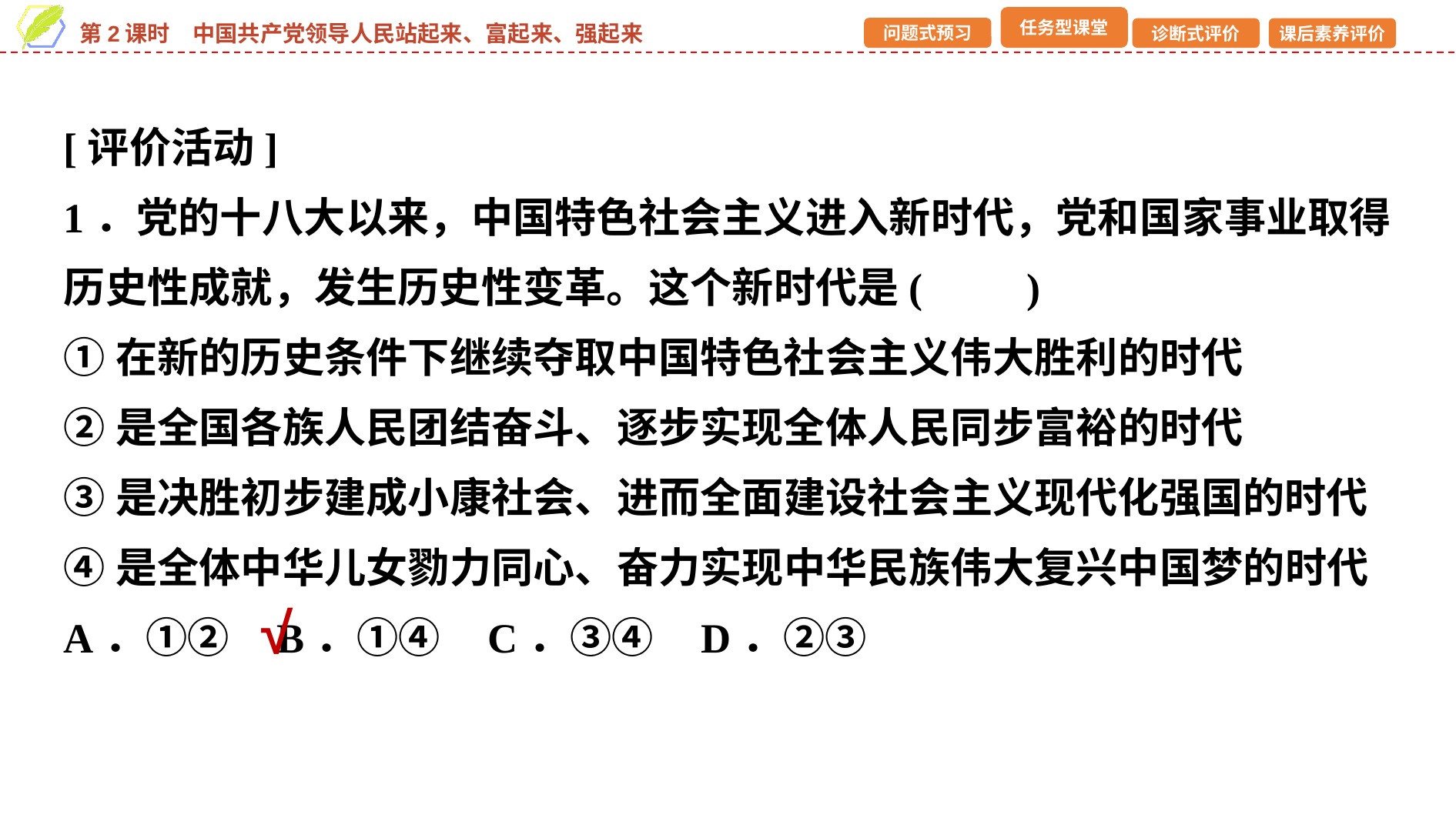

[评价活动]
1．党的十八大以来，中国特色社会主义进入新时代，党和国家事业取得历史性成就，发生历史性变革。这个新时代是(　　)
①在新的历史条件下继续夺取中国特色社会主义伟大胜利的时代
②是全国各族人民团结奋斗、逐步实现全体人民同步富裕的时代
③是决胜初步建成小康社会、进而全面建设社会主义现代化强国的时代
④是全体中华儿女勠力同心、奋力实现中华民族伟大复兴中国梦的时代
A．①②    B．①④    C．③④    D．②③
√